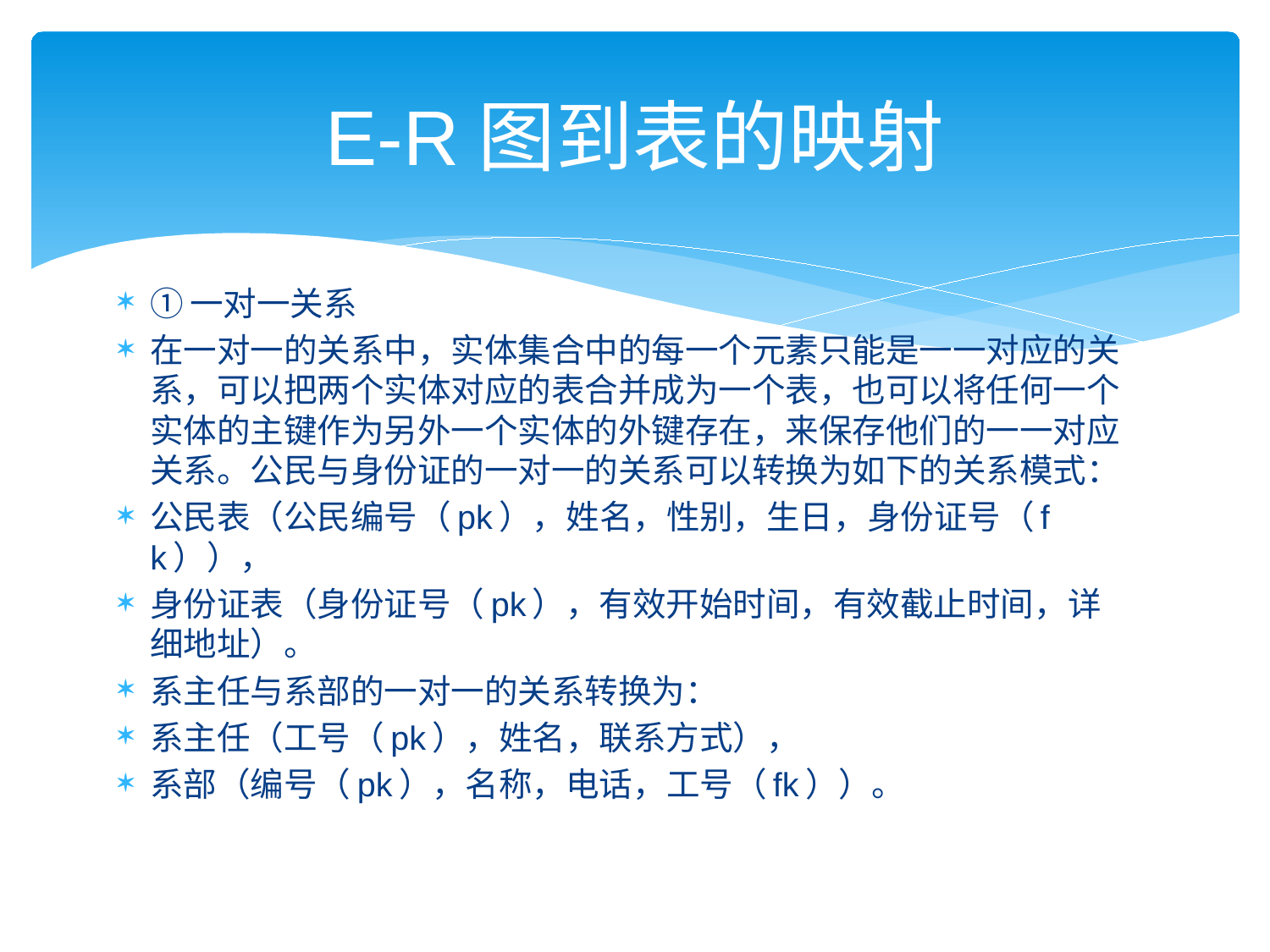

# E-R图到表的映射
①一对一关系
在一对一的关系中，实体集合中的每一个元素只能是一一对应的关系，可以把两个实体对应的表合并成为一个表，也可以将任何一个实体的主键作为另外一个实体的外键存在，来保存他们的一一对应关系。公民与身份证的一对一的关系可以转换为如下的关系模式：
公民表（公民编号（pk），姓名，性别，生日，身份证号（fk）），
身份证表（身份证号（pk），有效开始时间，有效截止时间，详细地址）。
系主任与系部的一对一的关系转换为：
系主任（工号（pk），姓名，联系方式），
系部（编号（pk），名称，电话，工号（fk））。